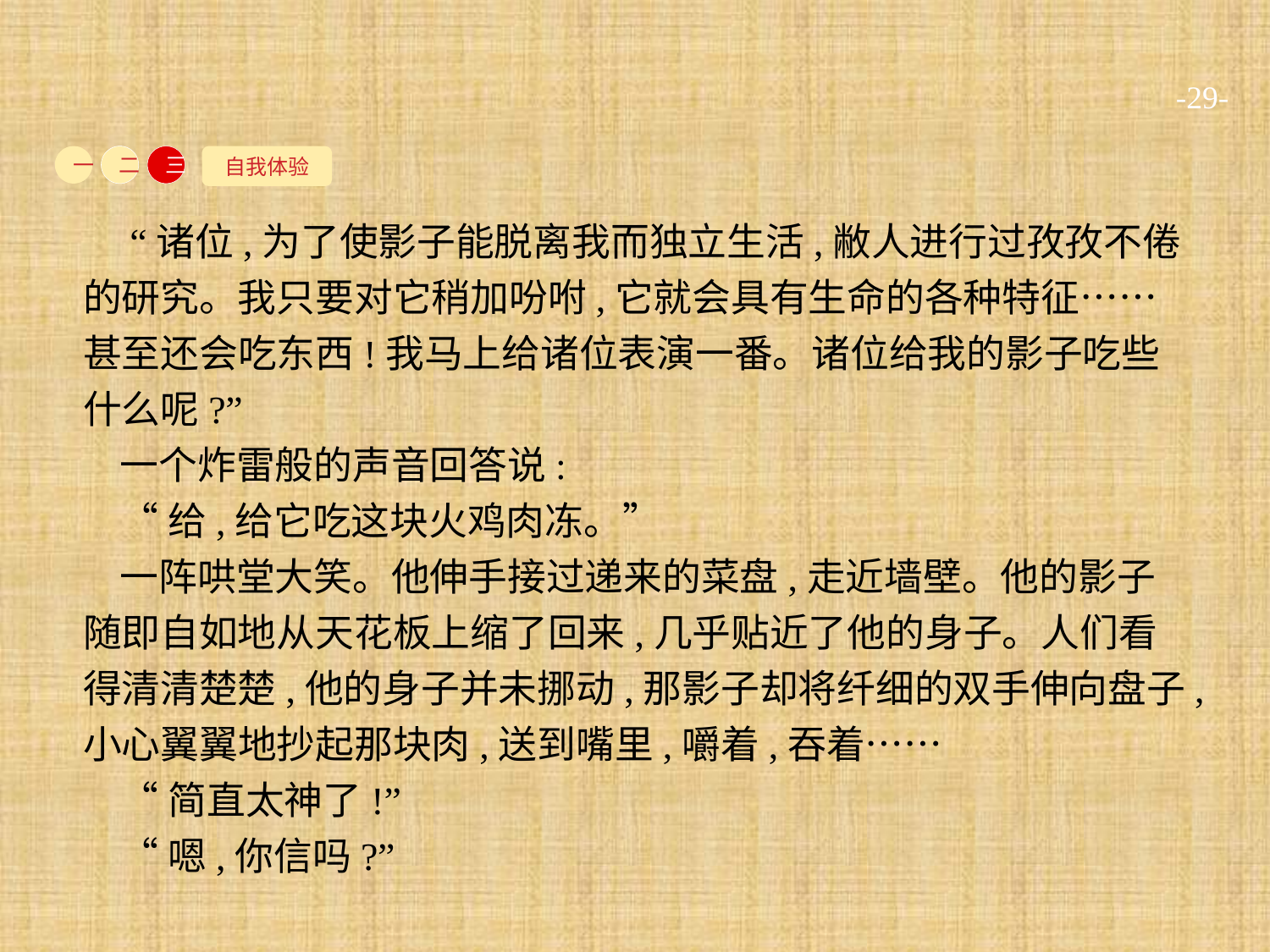

-29-
自我体验
一
二
三
 “诸位,为了使影子能脱离我而独立生活,敝人进行过孜孜不倦的研究。我只要对它稍加吩咐,它就会具有生命的各种特征……甚至还会吃东西!我马上给诸位表演一番。诸位给我的影子吃些什么呢?”
一个炸雷般的声音回答说:
“给,给它吃这块火鸡肉冻。”
一阵哄堂大笑。他伸手接过递来的菜盘,走近墙壁。他的影子随即自如地从天花板上缩了回来,几乎贴近了他的身子。人们看得清清楚楚,他的身子并未挪动,那影子却将纤细的双手伸向盘子,小心翼翼地抄起那块肉,送到嘴里,嚼着,吞着……
“简直太神了!”
“嗯,你信吗?”